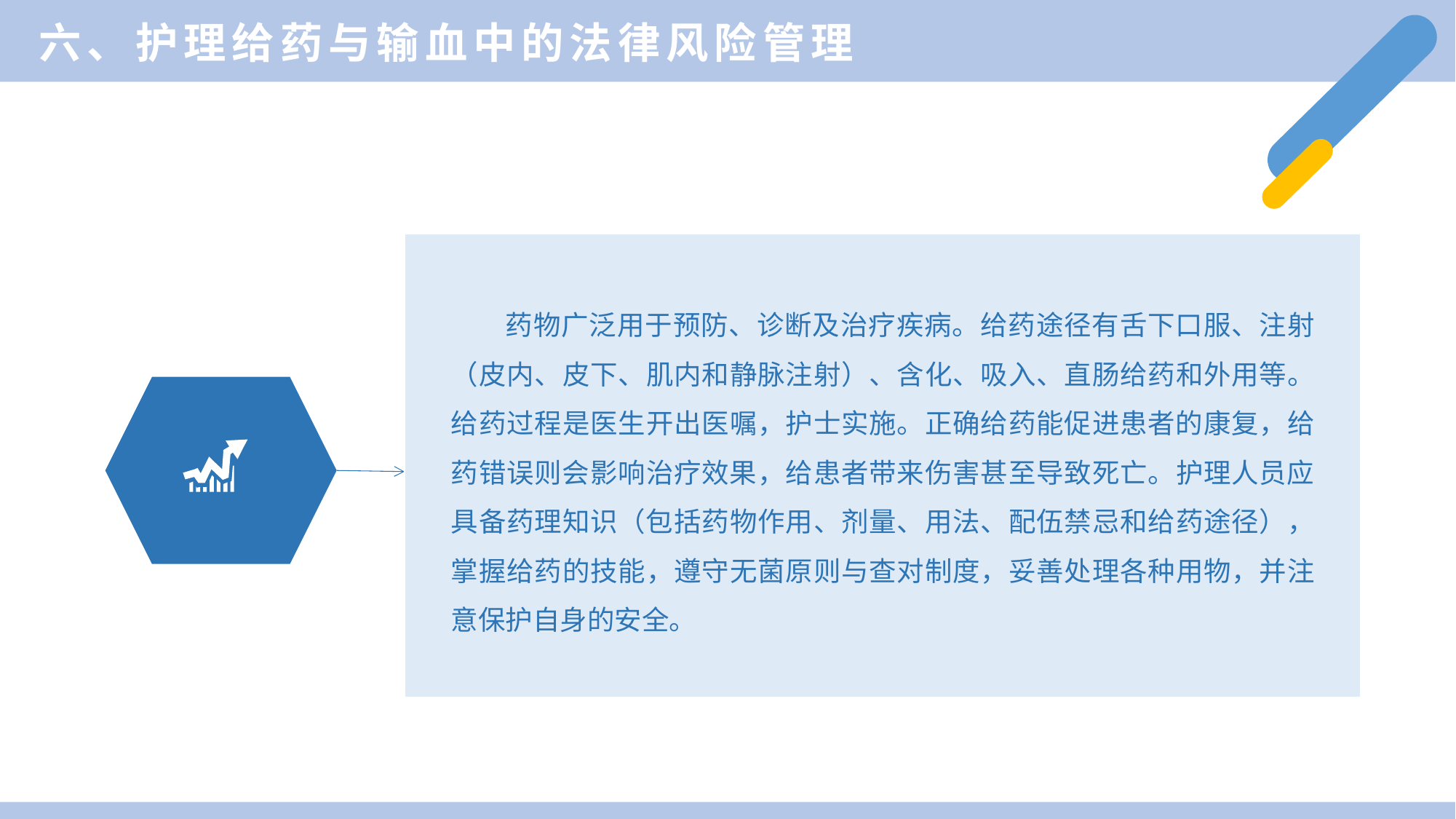

六、护理给药与输血中的法律风险管理

药物广泛用于预防、诊断及治疗疾病。给药途径有舌下口服、注射（皮内、皮下、肌内和静脉注射）、含化、吸入、直肠给药和外用等。给药过程是医生开出医嘱，护士实施。正确给药能促进患者的康复，给药错误则会影响治疗效果，给患者带来伤害甚至导致死亡。护理人员应具备药理知识（包括药物作用、剂量、用法、配伍禁忌和给药途径），掌握给药的技能，遵守无菌原则与查对制度，妥善处理各种用物，并注意保护自身的安全。